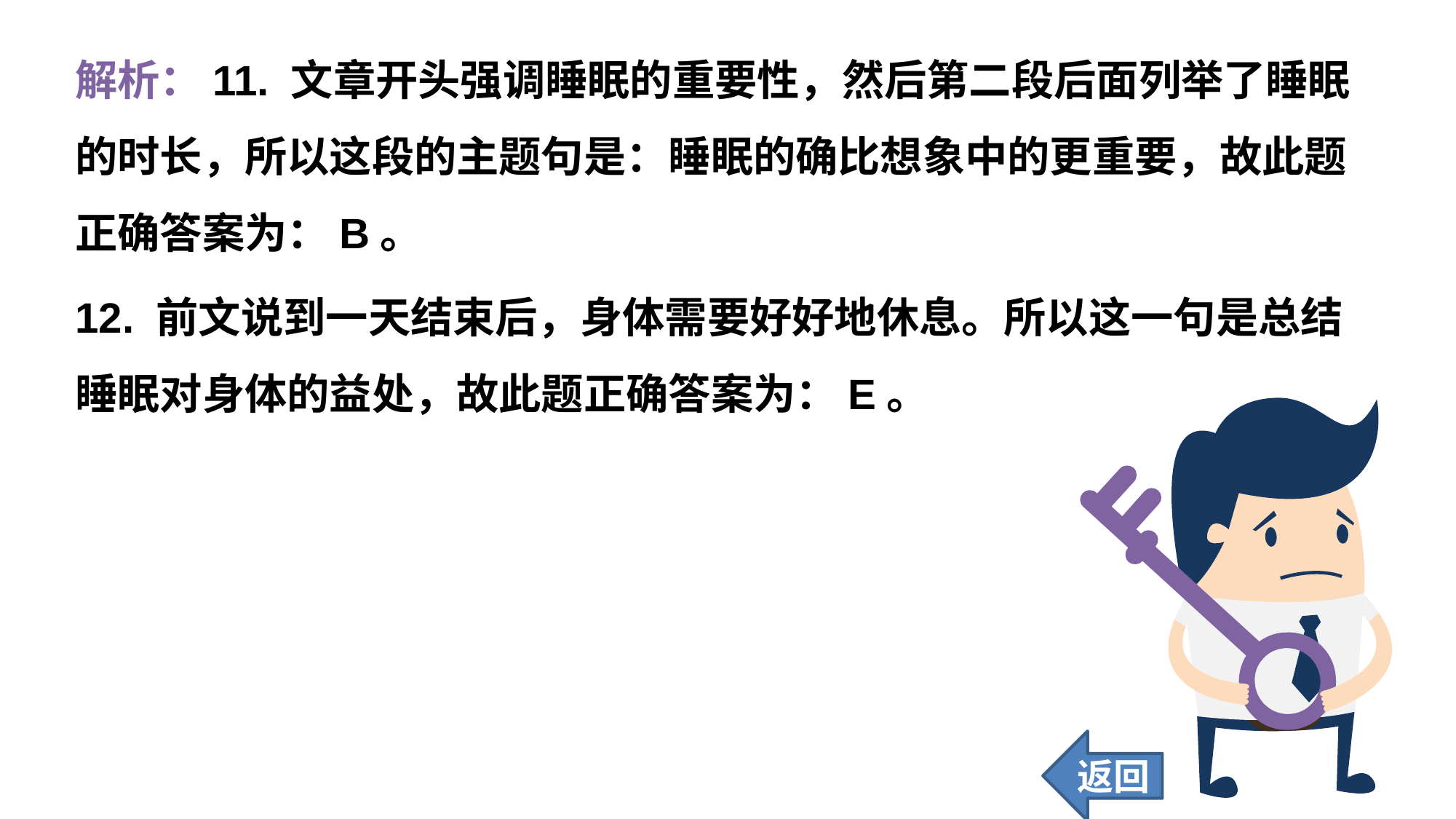

解析：11. 文章开头强调睡眠的重要性，然后第二段后面列举了睡眠的时长，所以这段的主题句是：睡眠的确比想象中的更重要，故此题正确答案为：B。
12. 前文说到一天结束后，身体需要好好地休息。所以这一句是总结睡眠对身体的益处，故此题正确答案为：E。

返回
131